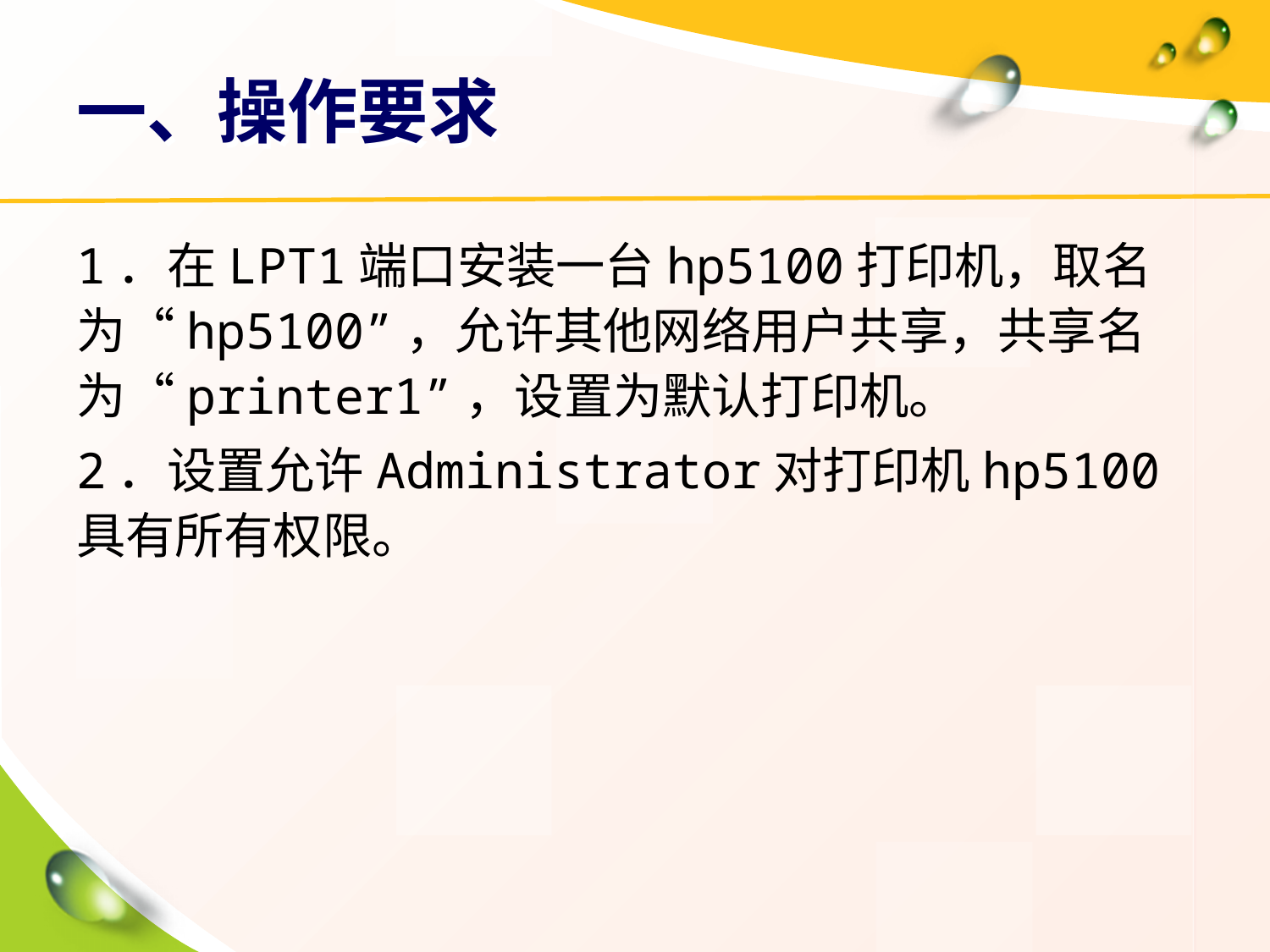

# 一、操作要求
1．在LPT1端口安装一台hp5100打印机，取名为“hp5100”，允许其他网络用户共享，共享名为“printer1”，设置为默认打印机。
2．设置允许Administrator对打印机hp5100具有所有权限。